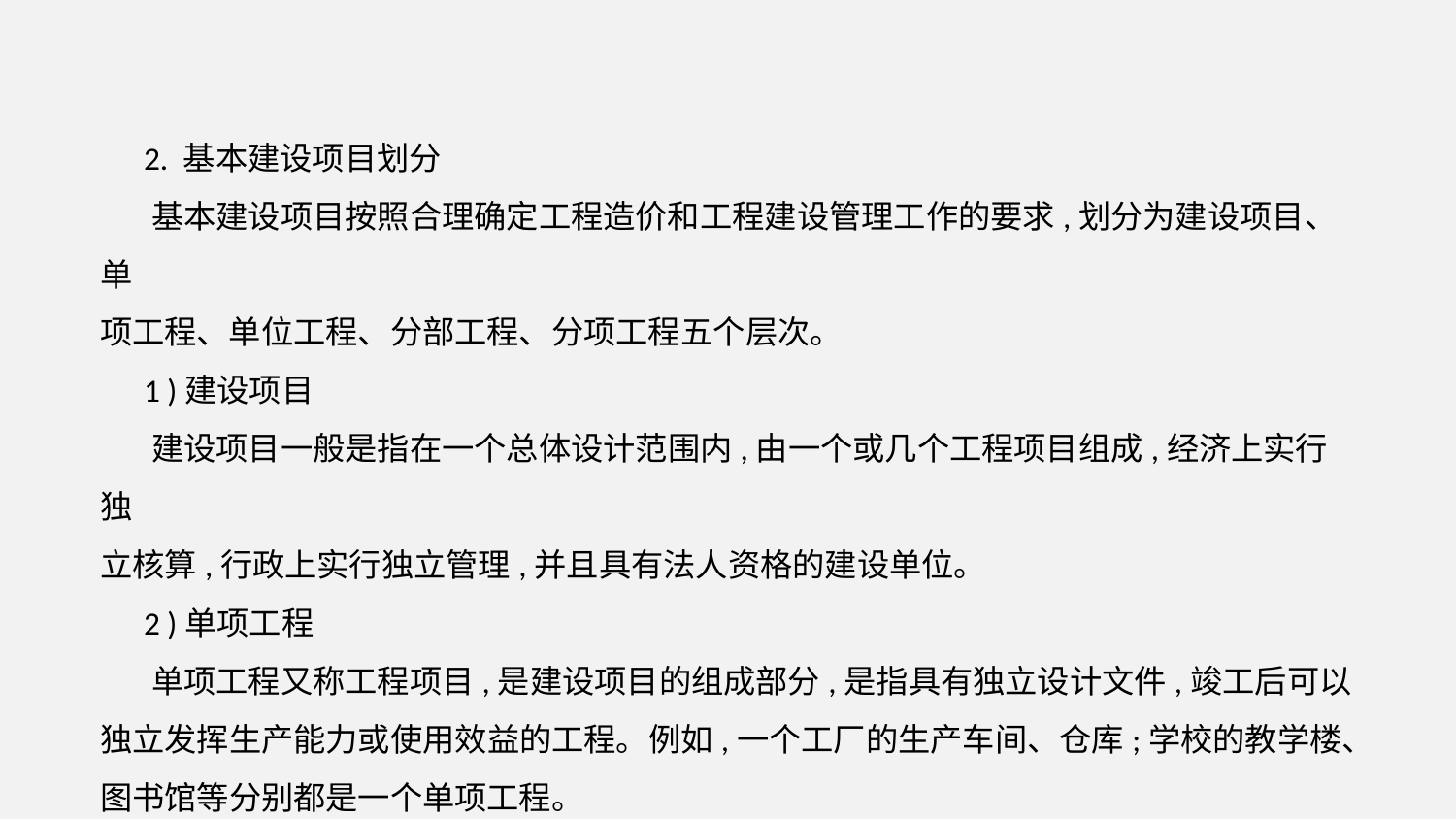

2. 基本建设项目划分
      基本建设项目按照合理确定工程造价和工程建设管理工作的要求,划分为建设项目、单
项工程、单位工程、分部工程、分项工程五个层次。
      1 )建设项目
      建设项目一般是指在一个总体设计范围内,由一个或几个工程项目组成,经济上实行独
立核算,行政上实行独立管理,并且具有法人资格的建设单位。
      2 )单项工程
      单项工程又称工程项目,是建设项目的组成部分,是指具有独立设计文件,竣工后可以
独立发挥生产能力或使用效益的工程。例如,一个工厂的生产车间、仓库;学校的教学楼、图书馆等分别都是一个单项工程。